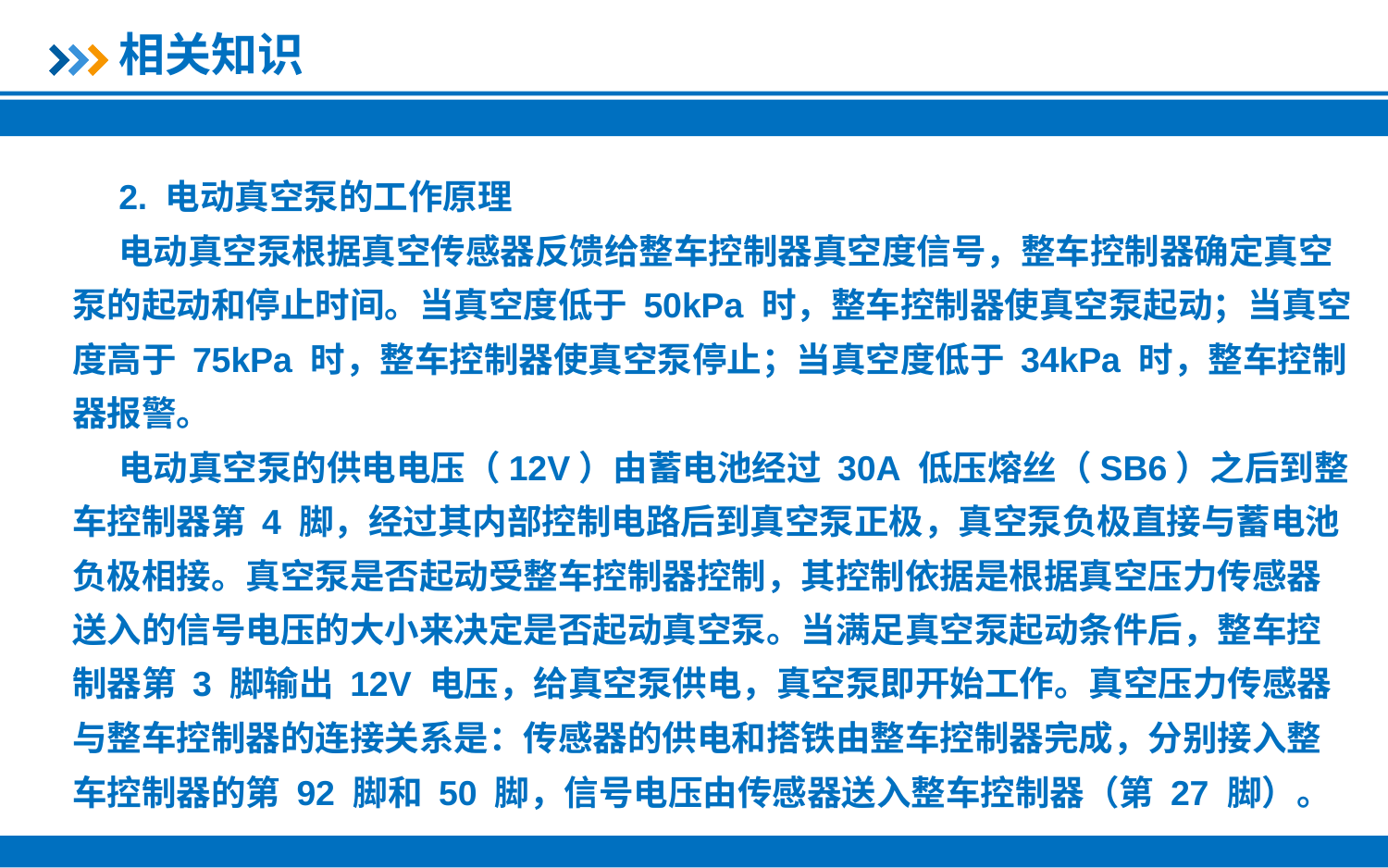

相关知识
2. 电动真空泵的工作原理
电动真空泵根据真空传感器反馈给整车控制器真空度信号，整车控制器确定真空泵的起动和停止时间。当真空度低于 50kPa 时，整车控制器使真空泵起动；当真空度高于 75kPa 时，整车控制器使真空泵停止；当真空度低于 34kPa 时，整车控制器报警。
电动真空泵的供电电压（12V）由蓄电池经过 30A 低压熔丝（SB6）之后到整车控制器第 4 脚，经过其内部控制电路后到真空泵正极，真空泵负极直接与蓄电池负极相接。真空泵是否起动受整车控制器控制，其控制依据是根据真空压力传感器送入的信号电压的大小来决定是否起动真空泵。当满足真空泵起动条件后，整车控制器第 3 脚输出 12V 电压，给真空泵供电，真空泵即开始工作。真空压力传感器与整车控制器的连接关系是：传感器的供电和搭铁由整车控制器完成，分别接入整车控制器的第 92 脚和 50 脚，信号电压由传感器送入整车控制器（第 27 脚）。